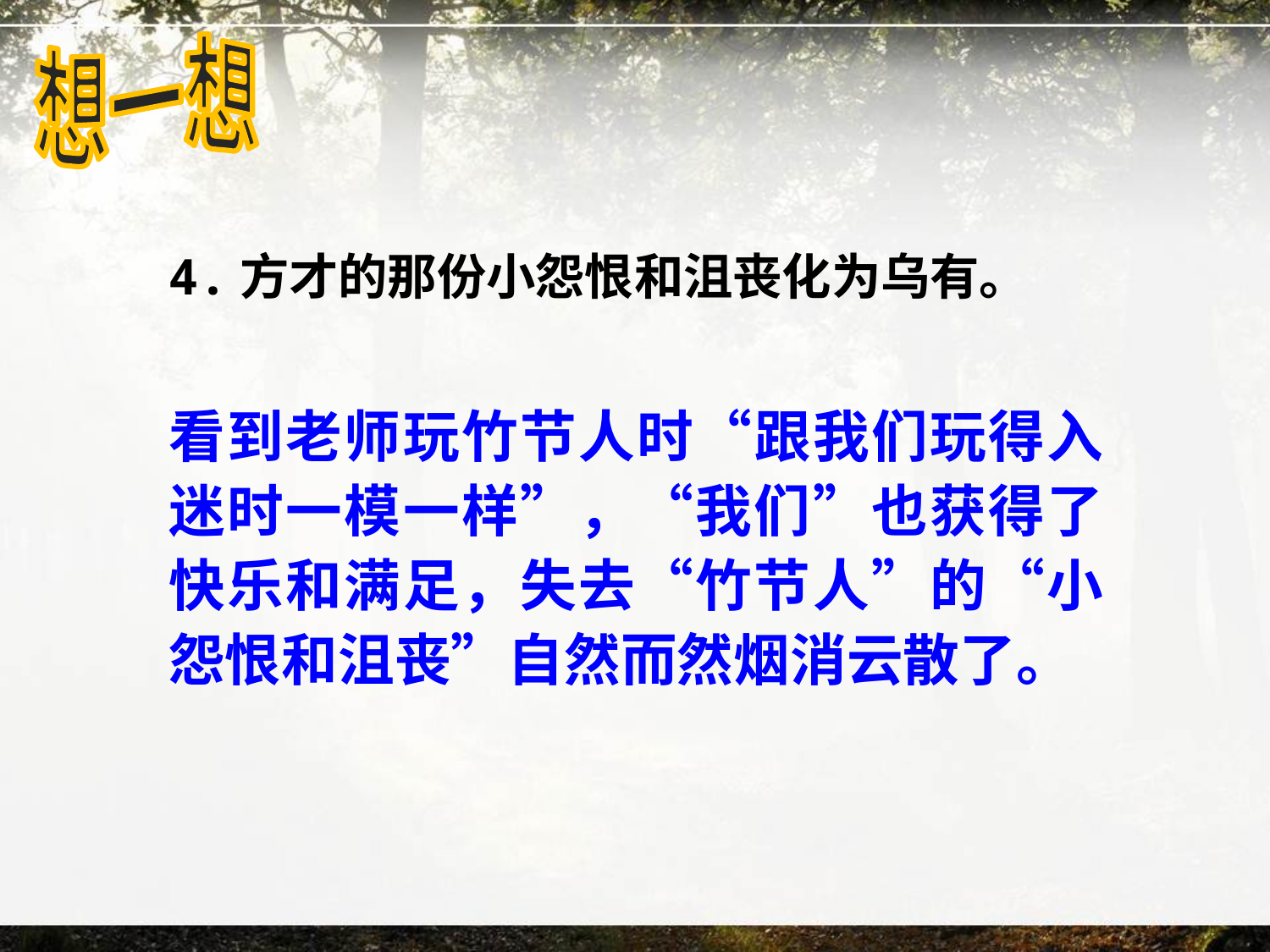

想一想
4.方才的那份小怨恨和沮丧化为乌有。
看到老师玩竹节人时“跟我们玩得入迷时一模一样”，“我们”也获得了快乐和满足，失去“竹节人”的“小怨恨和沮丧”自然而然烟消云散了。